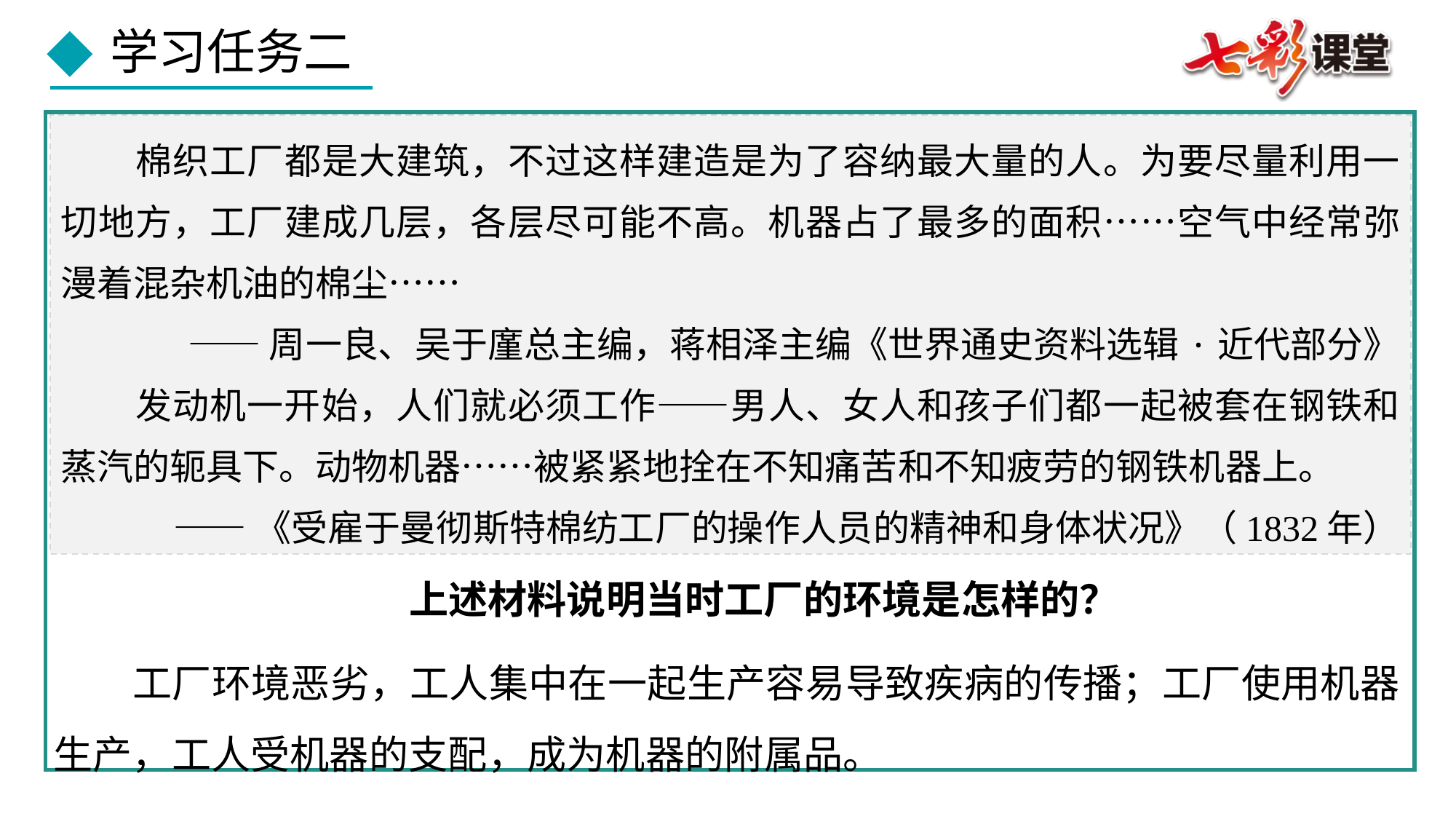

棉织工厂都是大建筑，不过这样建造是为了容纳最大量的人。为要尽量利用一切地方，工厂建成几层，各层尽可能不高。机器占了最多的面积……空气中经常弥漫着混杂机油的棉尘……
——周一良、吴于廑总主编，蒋相泽主编《世界通史资料选辑·近代部分》
　　发动机一开始，人们就必须工作——男人、女人和孩子们都一起被套在钢铁和蒸汽的轭具下。动物机器……被紧紧地拴在不知痛苦和不知疲劳的钢铁机器上。
——《受雇于曼彻斯特棉纺工厂的操作人员的精神和身体状况》（1832年）
上述材料说明当时工厂的环境是怎样的？
　　工厂环境恶劣，工人集中在一起生产容易导致疾病的传播；工厂使用机器生产，工人受机器的支配，成为机器的附属品。